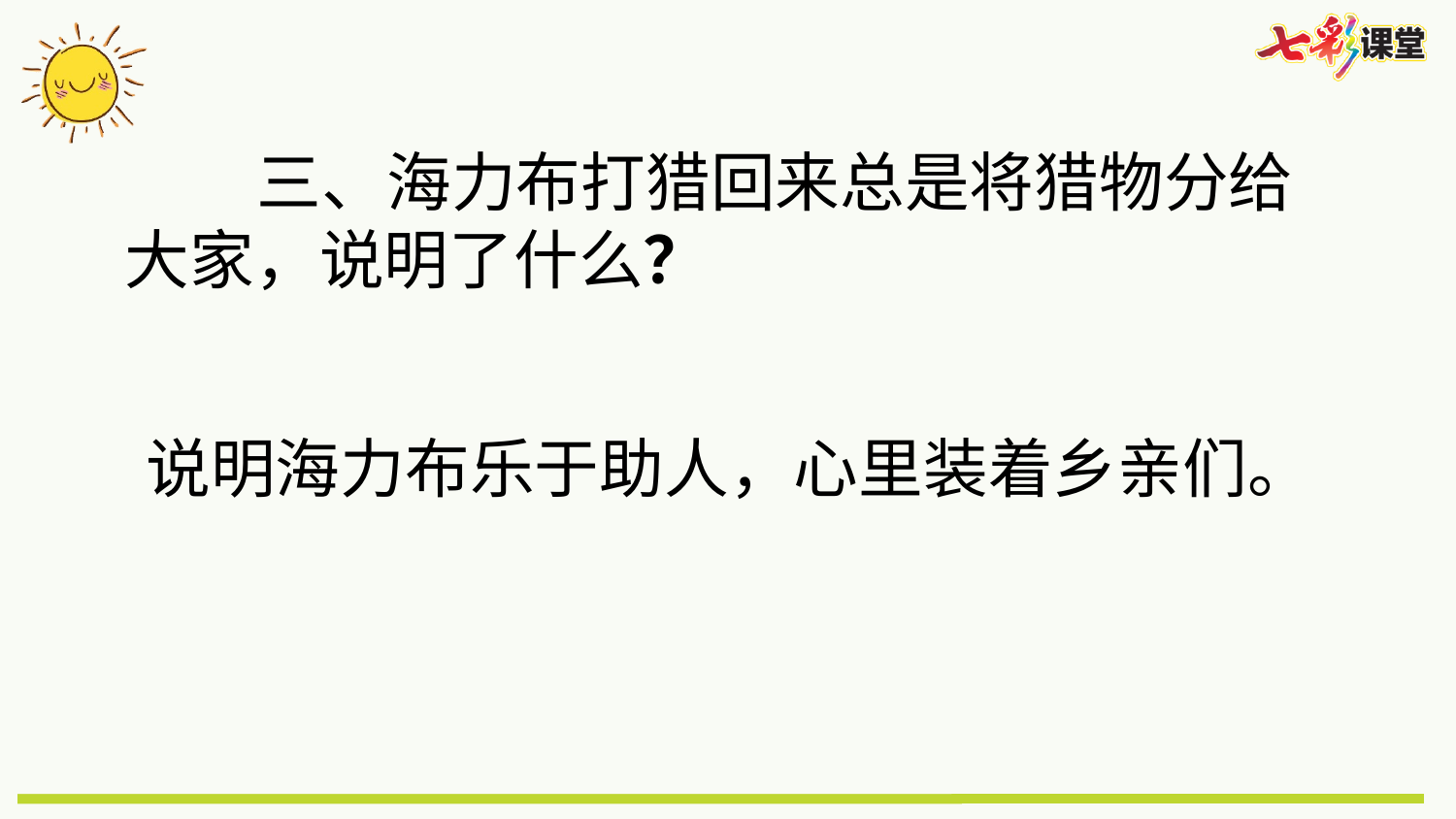

三、海力布打猎回来总是将猎物分给大家，说明了什么？
说明海力布乐于助人，心里装着乡亲们。